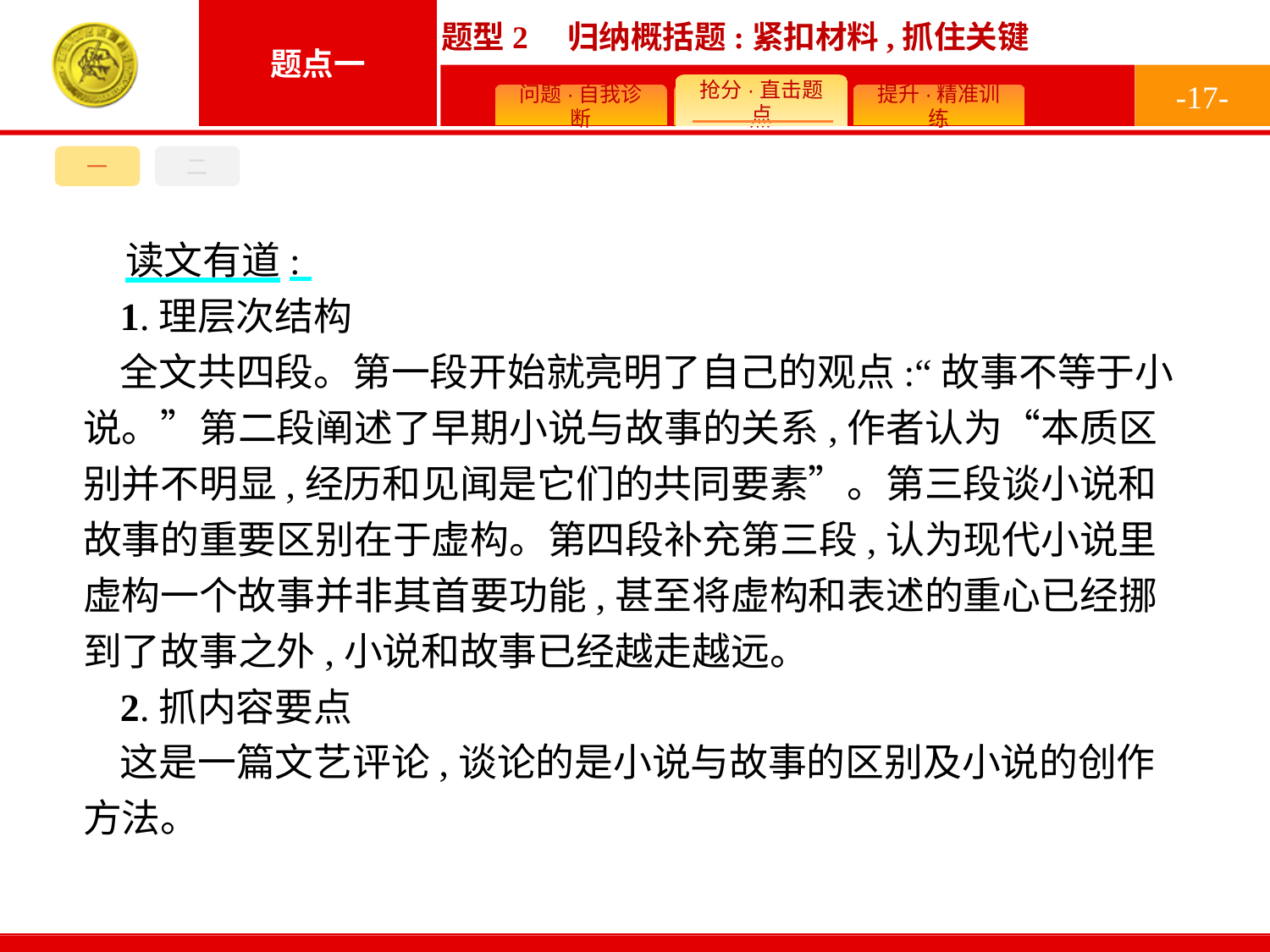

-17-
一
二
读文有道:
1.理层次结构
全文共四段。第一段开始就亮明了自己的观点:“故事不等于小说。”第二段阐述了早期小说与故事的关系,作者认为“本质区别并不明显,经历和见闻是它们的共同要素”。第三段谈小说和故事的重要区别在于虚构。第四段补充第三段,认为现代小说里虚构一个故事并非其首要功能,甚至将虚构和表述的重心已经挪到了故事之外,小说和故事已经越走越远。
2.抓内容要点
这是一篇文艺评论,谈论的是小说与故事的区别及小说的创作方法。